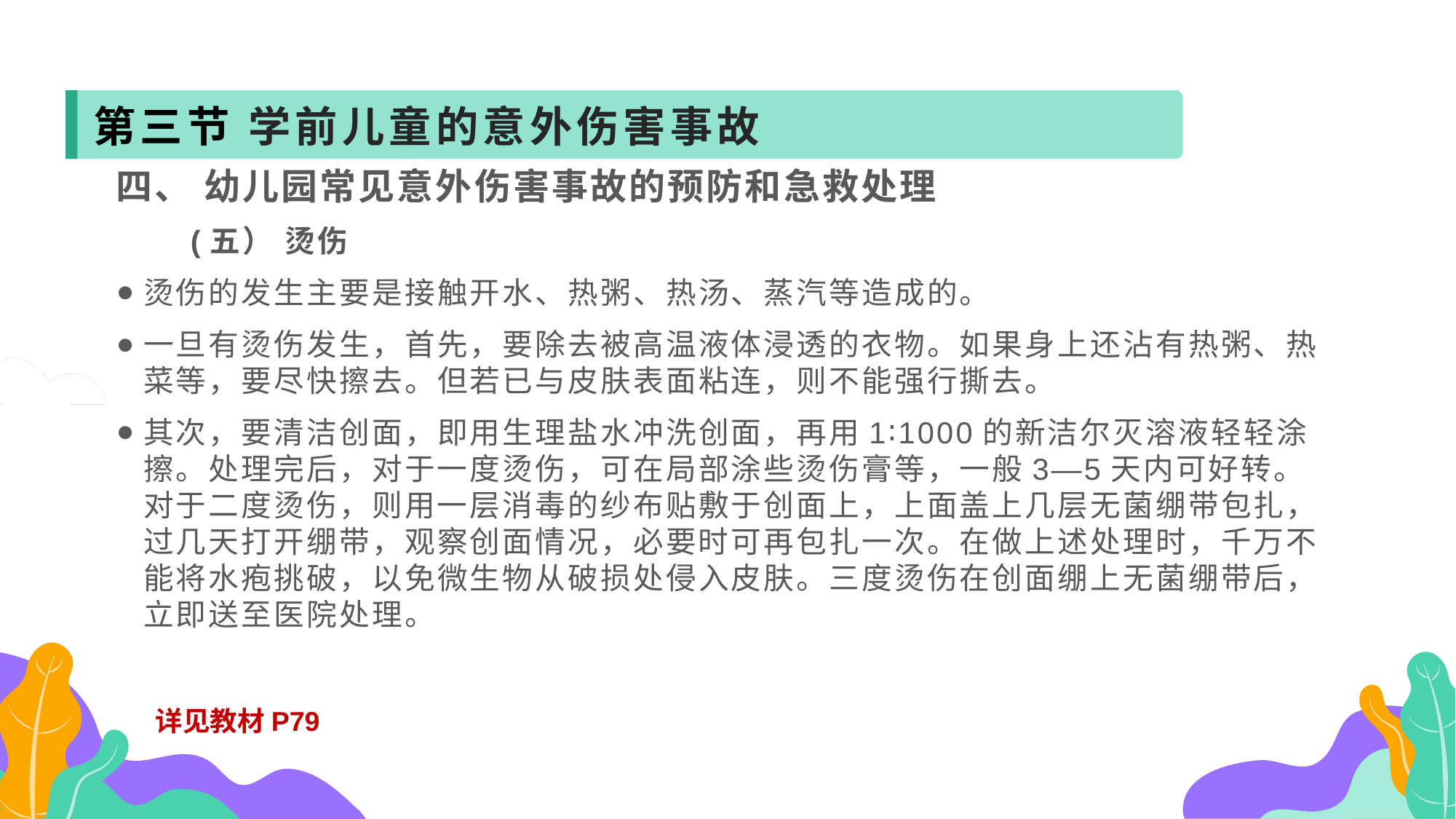

第三节 学前儿童的意外伤害事故
四、 幼儿园常见意外伤害事故的预防和急救处理
       (五） 烫伤
烫伤的发生主要是接触开水、热粥、热汤、蒸汽等造成的。
一旦有烫伤发生，首先，要除去被高温液体浸透的衣物。如果身上还沾有热粥、热菜等，要尽快擦去。但若已与皮肤表面粘连，则不能强行撕去。
其次，要清洁创面，即用生理盐水冲洗创面，再用1∶1000的新洁尔灭溶液轻轻涂擦。处理完后，对于一度烫伤，可在局部涂些烫伤膏等，一般3—5天内可好转。对于二度烫伤，则用一层消毒的纱布贴敷于创面上，上面盖上几层无菌绷带包扎，过几天打开绷带，观察创面情况，必要时可再包扎一次。在做上述处理时，千万不能将水疱挑破，以免微生物从破损处侵入皮肤。三度烫伤在创面绷上无菌绷带后，立即送至医院处理。
详见教材P79